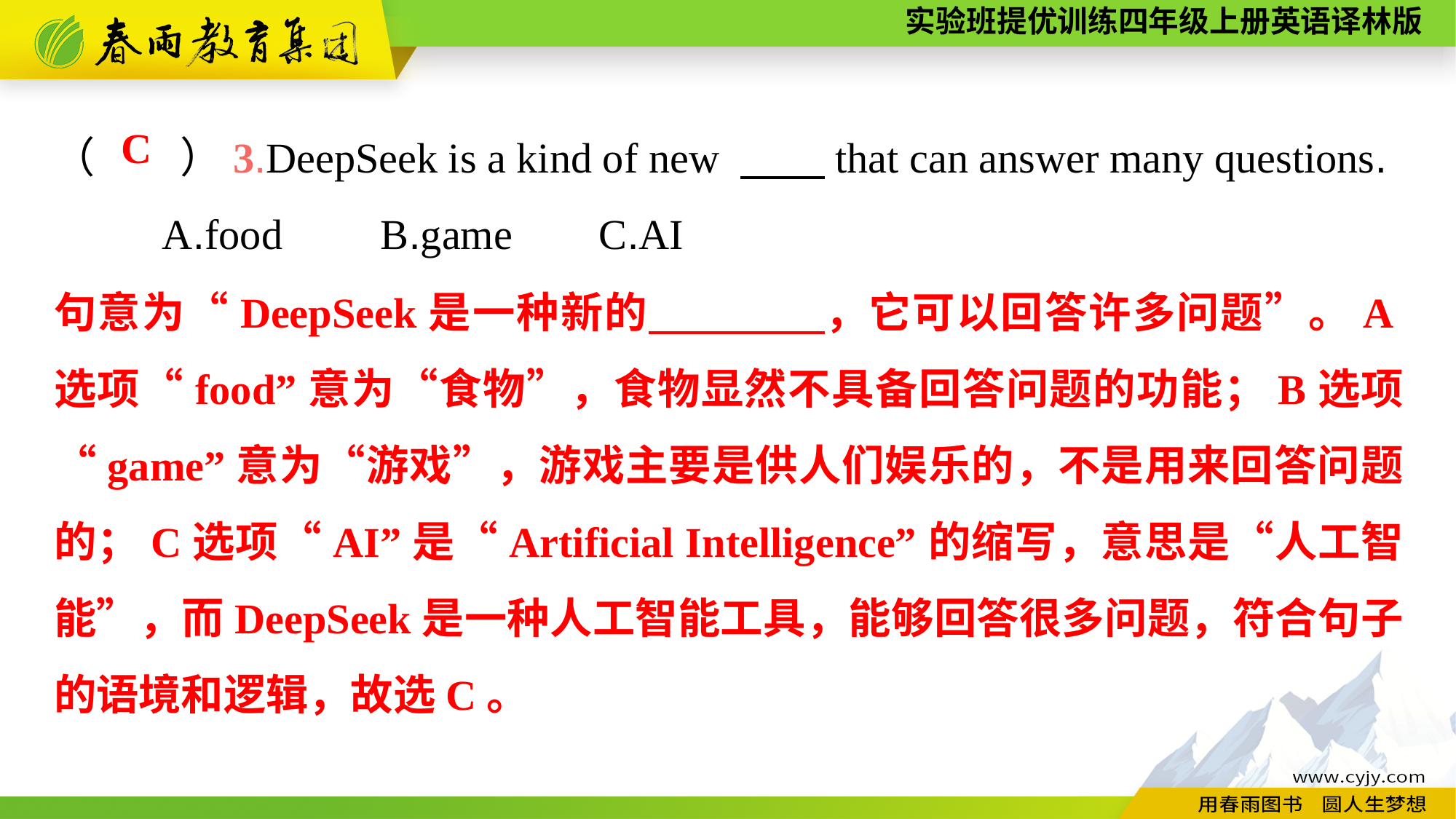

（　　）3.DeepSeek is a kind of new 　　that can answer many questions.
	A.food	B.game	C.AI
C
句意为“DeepSeek是一种新的　　　　，它可以回答许多问题”。A选项“food”意为“食物”，食物显然不具备回答问题的功能；B选项“game”意为“游戏”，游戏主要是供人们娱乐的，不是用来回答问题的；C选项“AI”是“Artificial Intelligence”的缩写，意思是“人工智能”，而DeepSeek是一种人工智能工具，能够回答很多问题，符合句子的语境和逻辑，故选C。